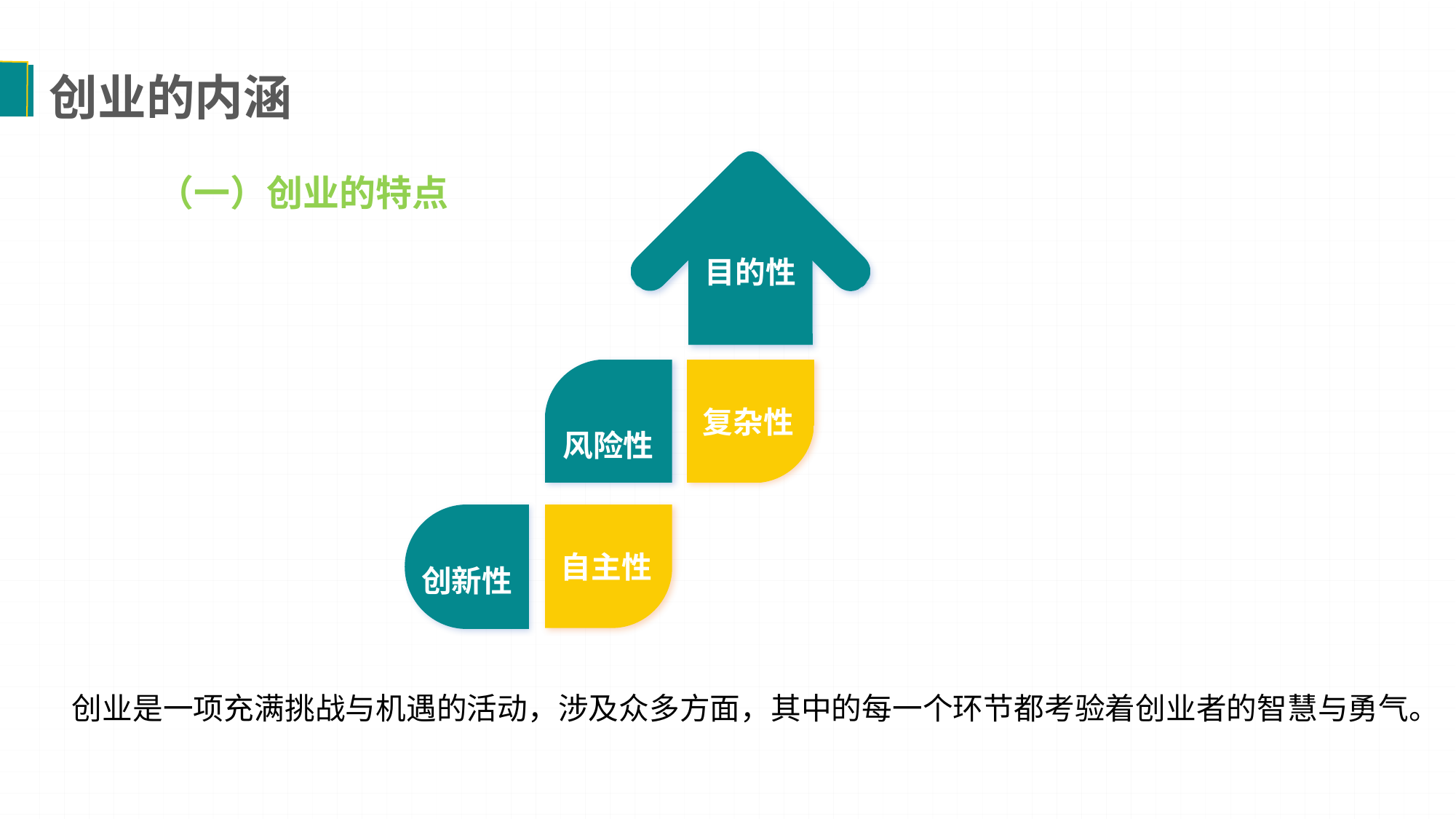

创业的内涵

       （一）创业的特点

目的性
风险性
复杂性
创新性
自主性
创业是一项充满挑战与机遇的活动，涉及众多方面，其中的每一个环节都考验着创业者的智慧与勇气。